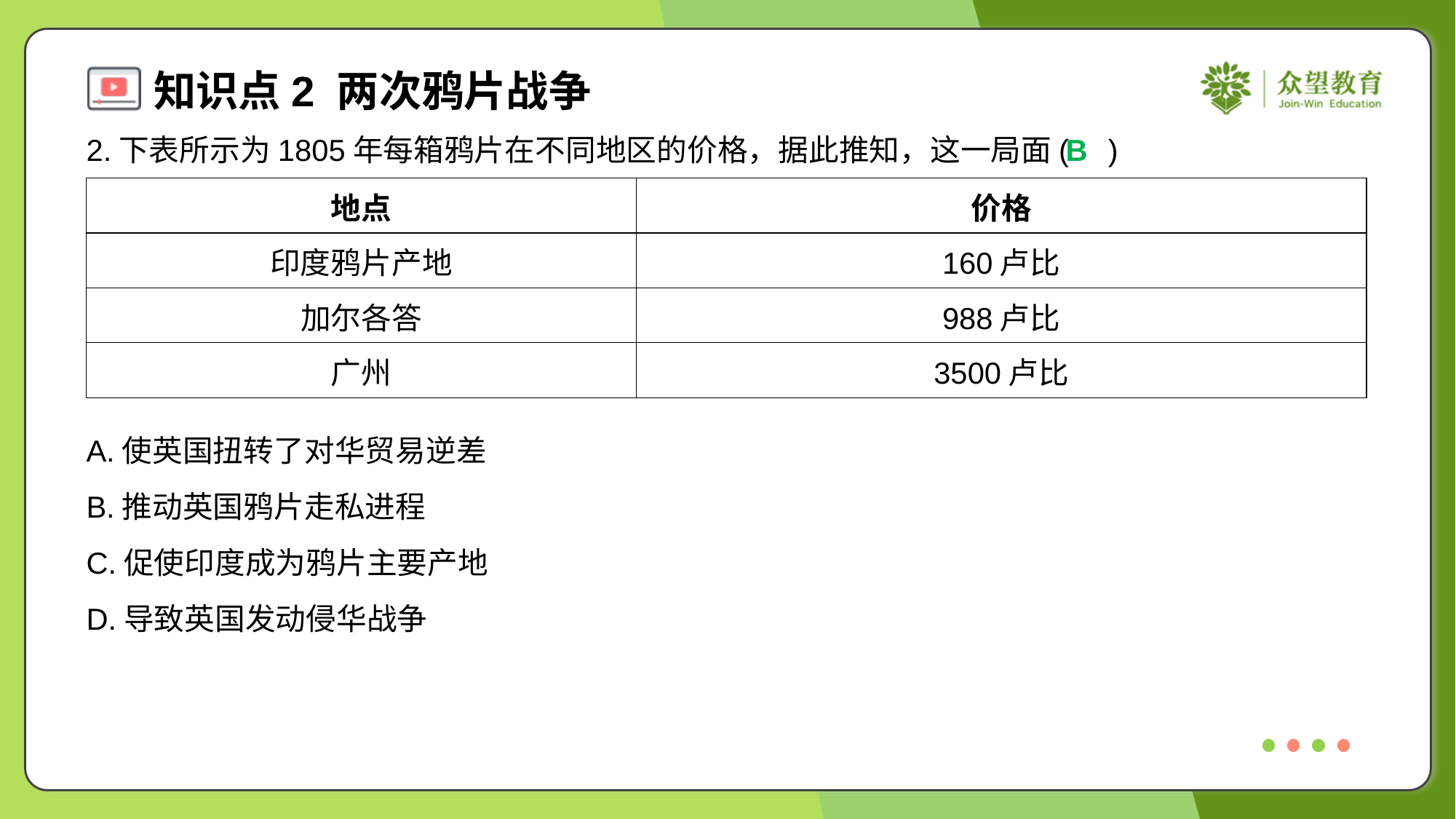

2.下表所示为1805年每箱鸦片在不同地区的价格，据此推知，这一局面(     )
B
| 地点 | 价格 |
| --- | --- |
| 印度鸦片产地 | 160卢比 |
| 加尔各答 | 988卢比 |
| 广州 | 3500卢比 |
A.使英国扭转了对华贸易逆差
B.推动英国鸦片走私进程
C.促使印度成为鸦片主要产地
D.导致英国发动侵华战争